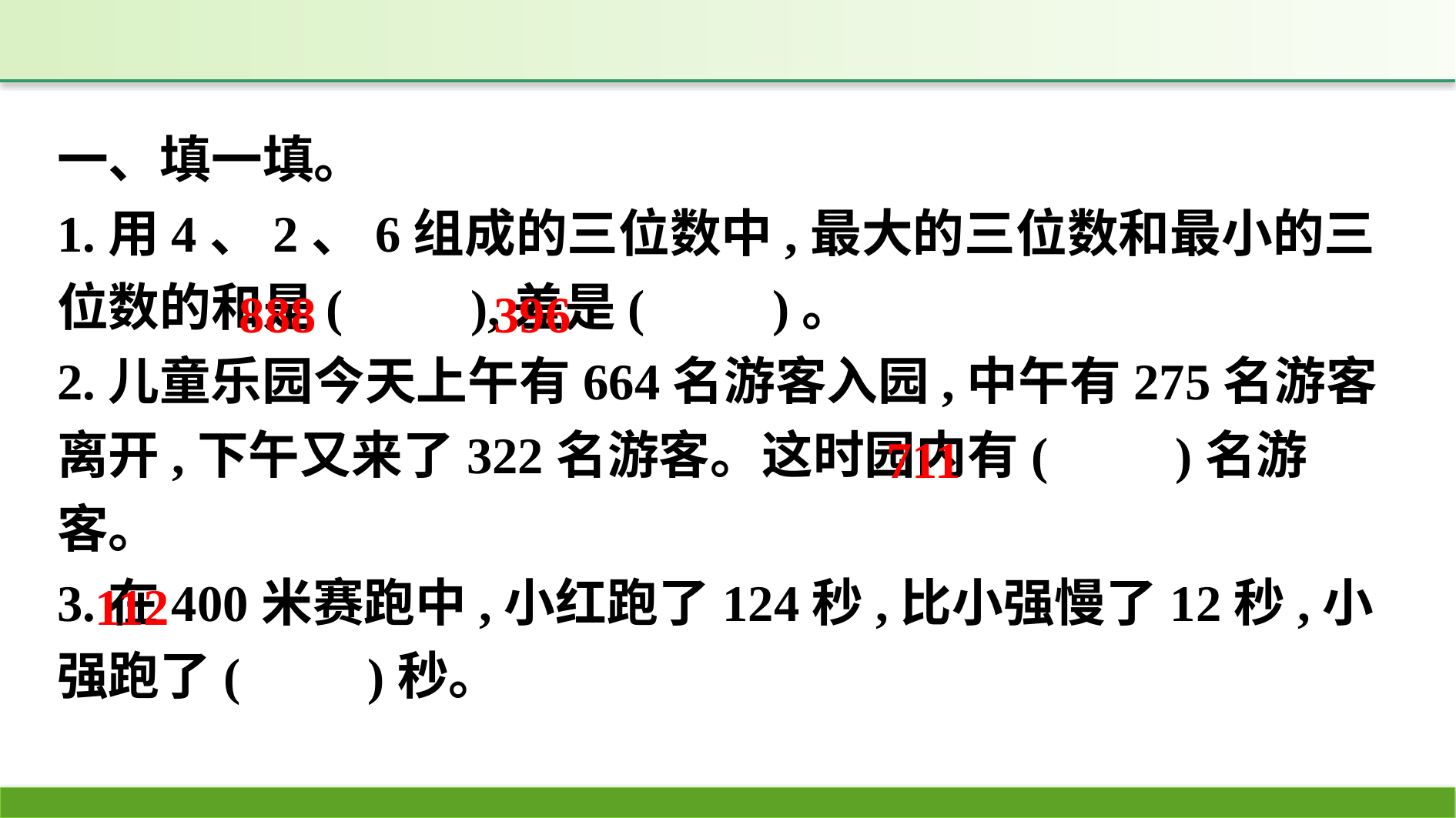

一、填一填。
1.用4、2、6组成的三位数中,最大的三位数和最小的三位数的和是(　　),差是(　　)。
2.儿童乐园今天上午有664名游客入园,中午有275名游客离开,下午又来了322名游客。这时园内有(　　)名游客。
3.在400米赛跑中,小红跑了124秒,比小强慢了12秒,小强跑了(　　)秒。
396
888
711
112